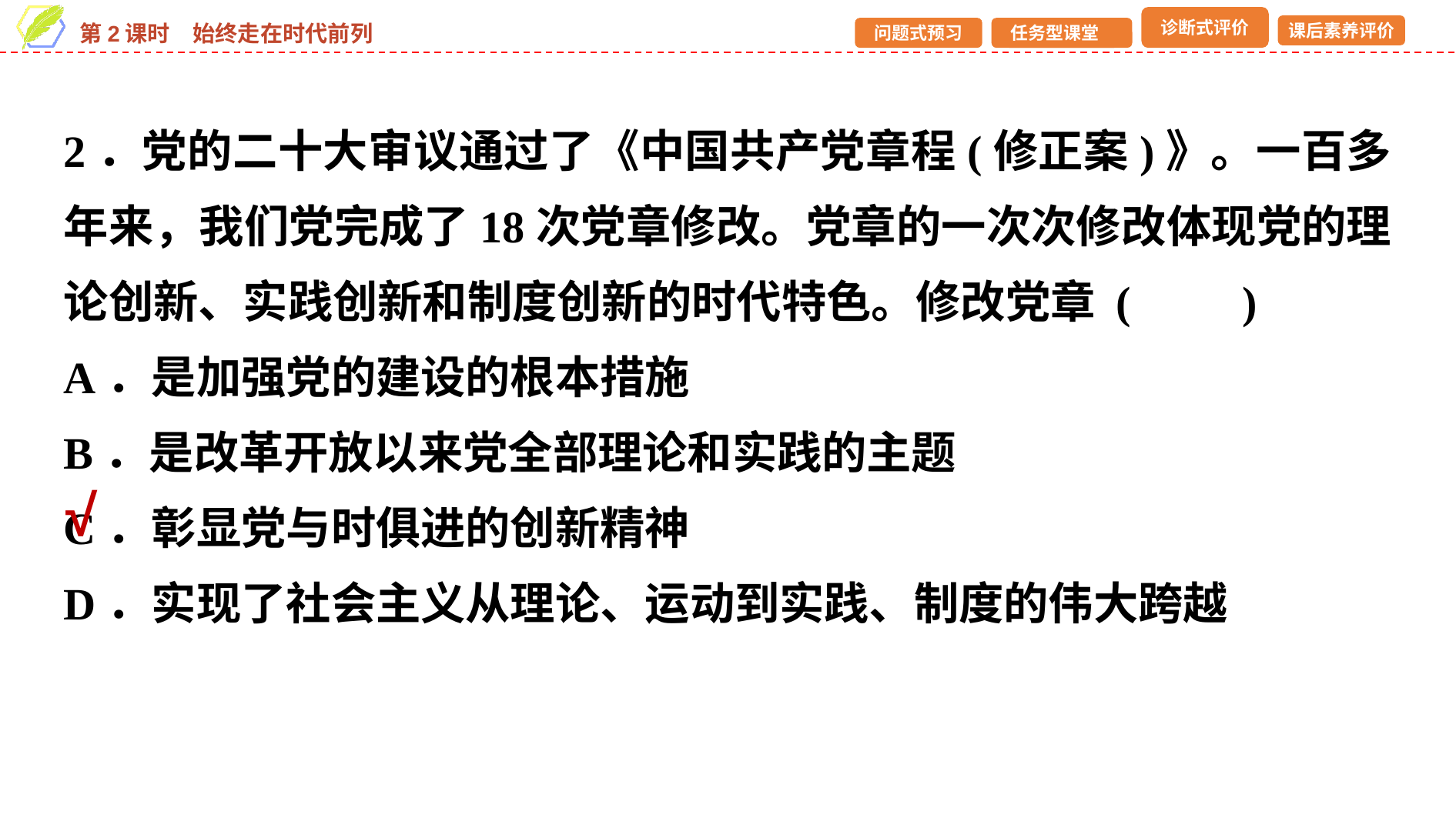

2．党的二十大审议通过了《中国共产党章程(修正案)》。一百多年来，我们党完成了18次党章修改。党章的一次次修改体现党的理论创新、实践创新和制度创新的时代特色。修改党章 (　　)
A．是加强党的建设的根本措施
B．是改革开放以来党全部理论和实践的主题
C．彰显党与时俱进的创新精神
D．实现了社会主义从理论、运动到实践、制度的伟大跨越
√